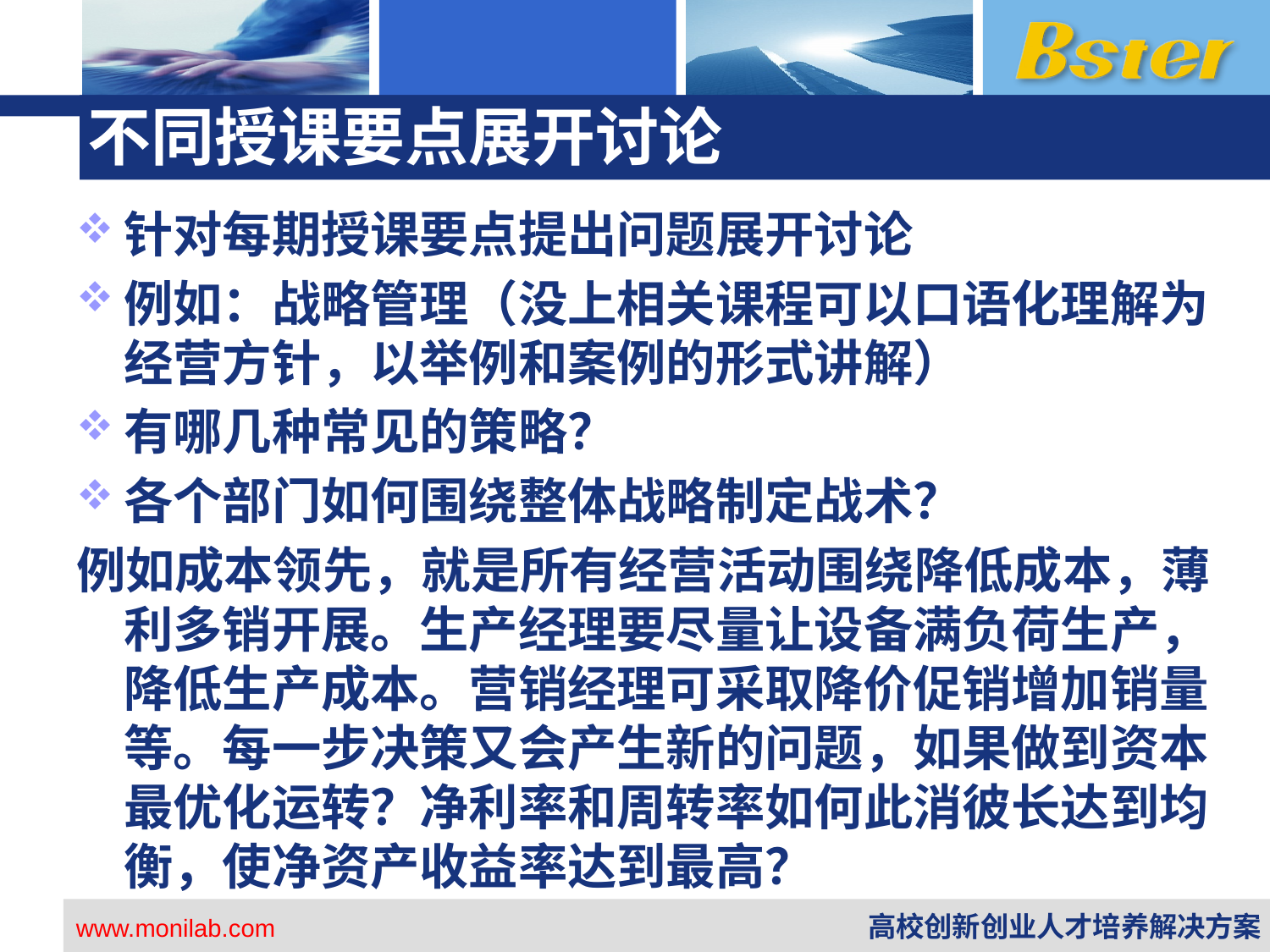

# 不同授课要点展开讨论
针对每期授课要点提出问题展开讨论
例如：战略管理（没上相关课程可以口语化理解为经营方针，以举例和案例的形式讲解）
有哪几种常见的策略？
各个部门如何围绕整体战略制定战术？
例如成本领先，就是所有经营活动围绕降低成本，薄利多销开展。生产经理要尽量让设备满负荷生产，降低生产成本。营销经理可采取降价促销增加销量等。每一步决策又会产生新的问题，如果做到资本最优化运转？净利率和周转率如何此消彼长达到均衡，使净资产收益率达到最高？